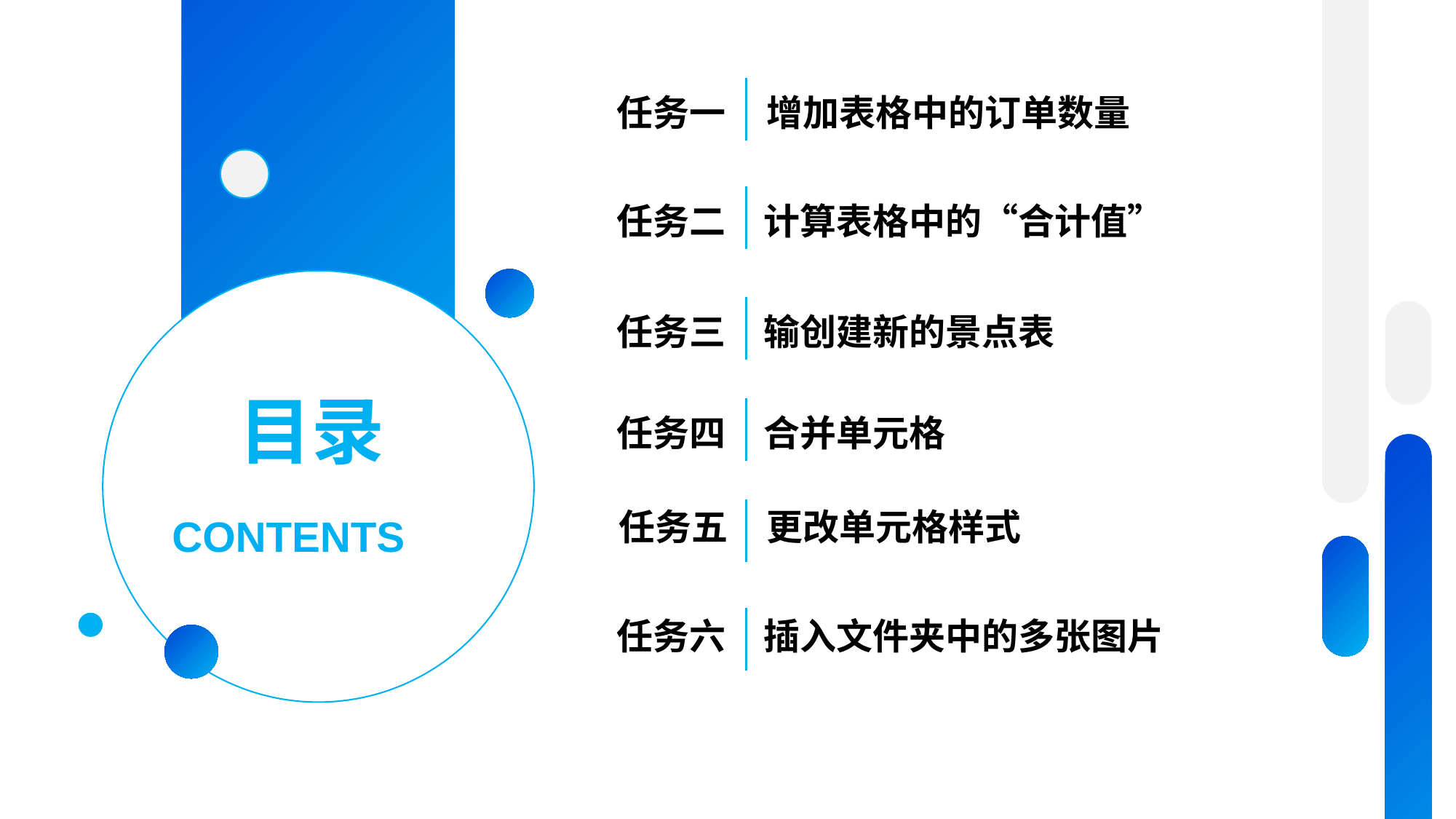

任务一
增加表格中的订单数量

任务二
计算表格中的“合计值”
任务三
输创建新的景点表
任务四
合并单元格
任务五
更改单元格样式
任务六
插入文件夹中的多张图片